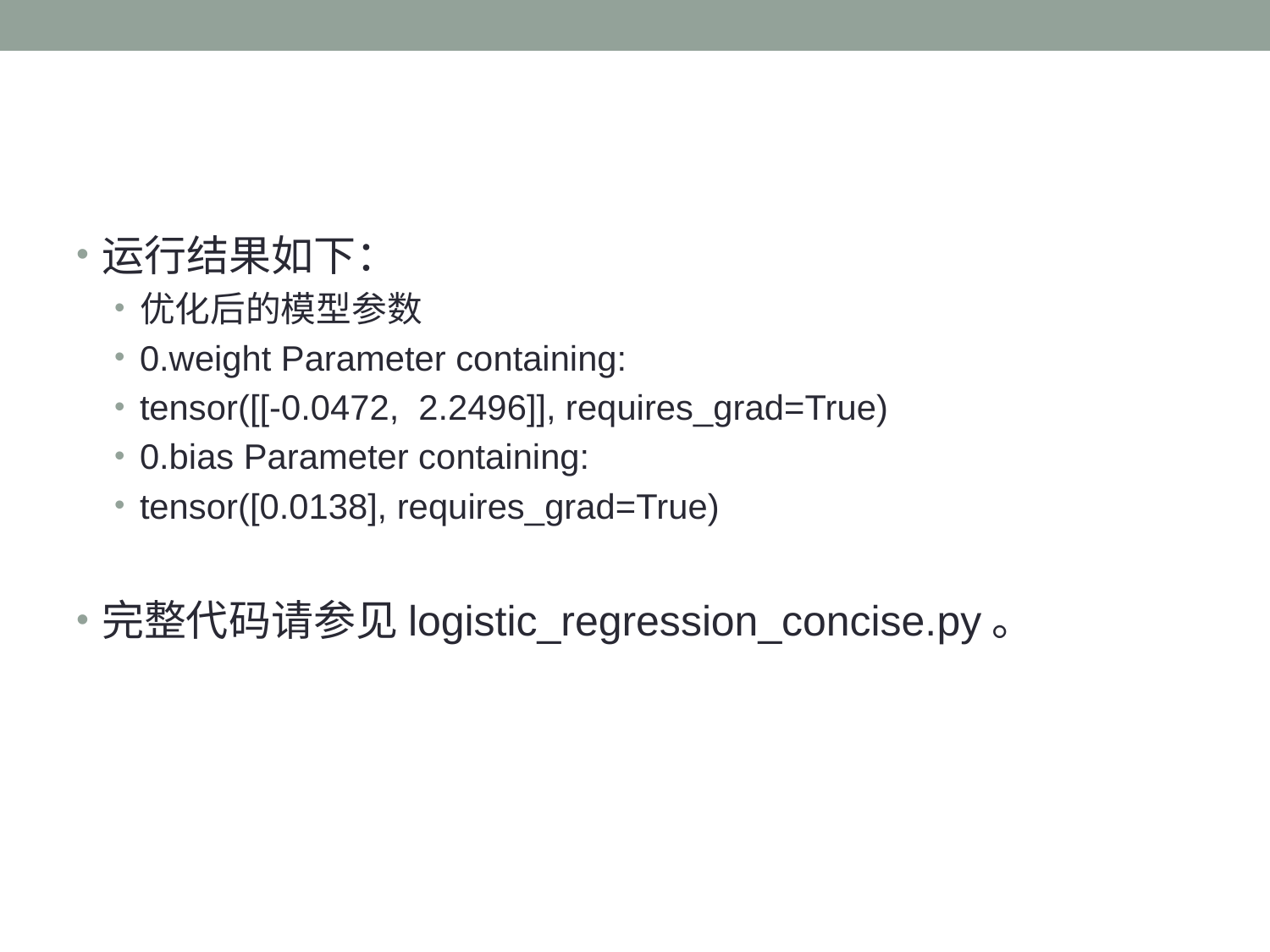

运行结果如下：
优化后的模型参数
0.weight Parameter containing:
tensor([[-0.0472,  2.2496]], requires_grad=True)
0.bias Parameter containing:
tensor([0.0138], requires_grad=True)

完整代码请参见logistic_regression_concise.py。